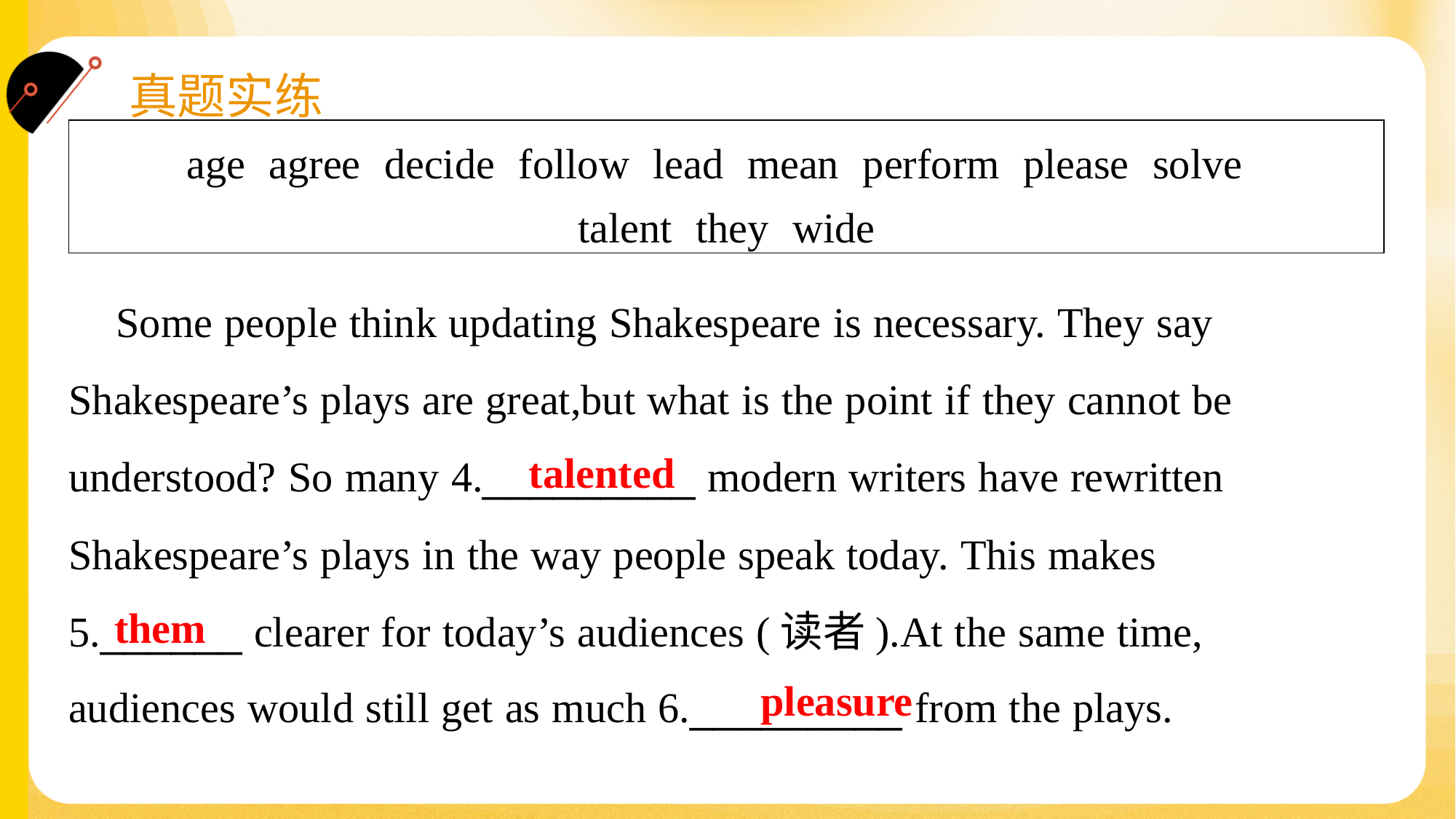

| age agree decide follow lead mean perform please solve talent they wide |
| --- |
    Some people think updating Shakespeare is necessary. They say
Shakespeare’s plays are great,but what is the point if they cannot be
understood? So many 4._________ modern writers have rewritten
Shakespeare’s plays in the way people speak today. This makes
5.______ clearer for today’s audiences (读者).At the same time,
audiences would still get as much 6._________ from the plays.#1.3
talented
them
pleasure